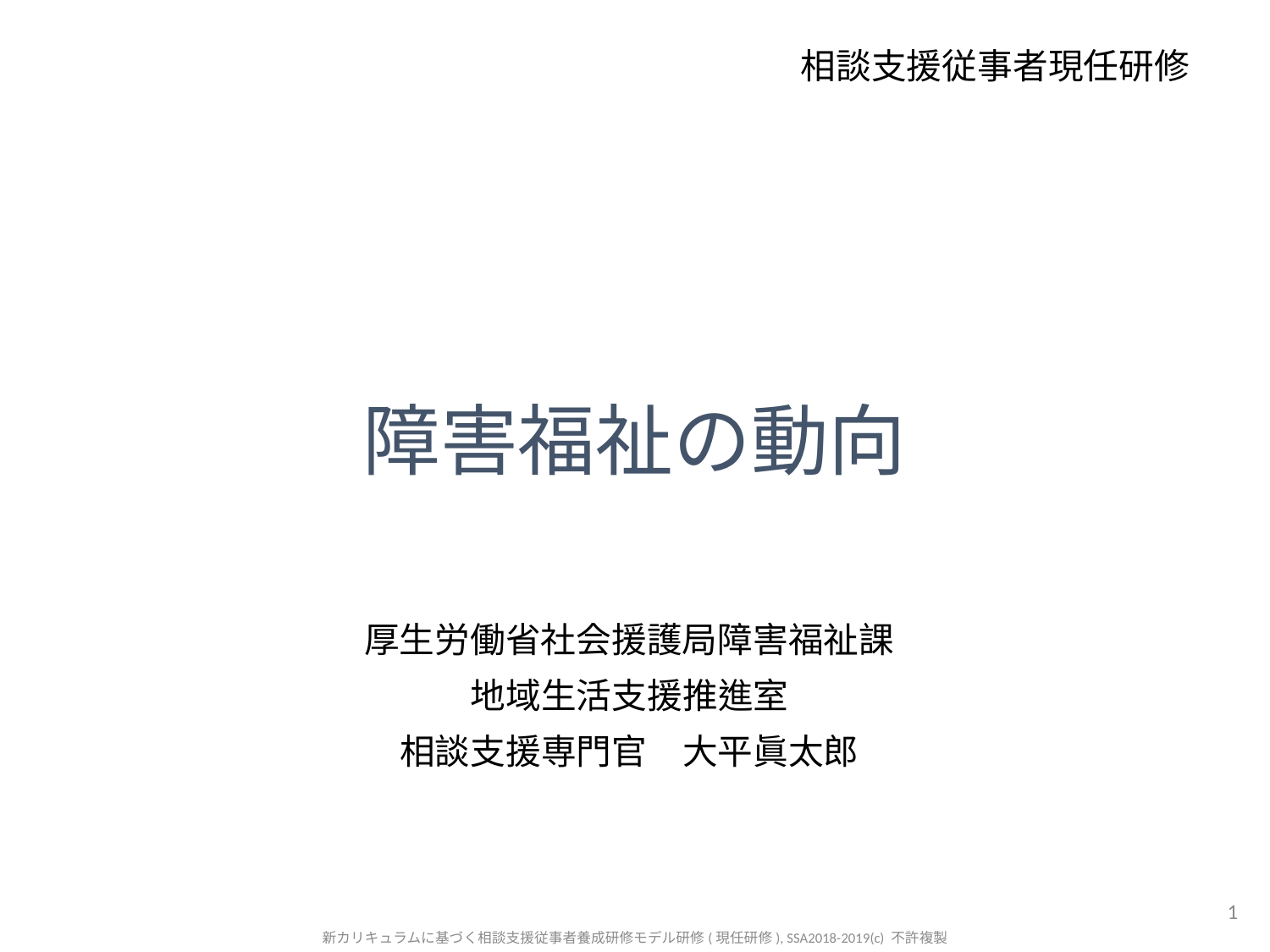

# 相談支援従事者現任研修
障害福祉の動向
厚生労働省社会援護局障害福祉課
地域生活支援推進室
相談支援専門官　大平眞太郎
1
新カリキュラムに基づく相談支援従事者養成研修モデル研修(現任研修), SSA2018-2019(c) 不許複製